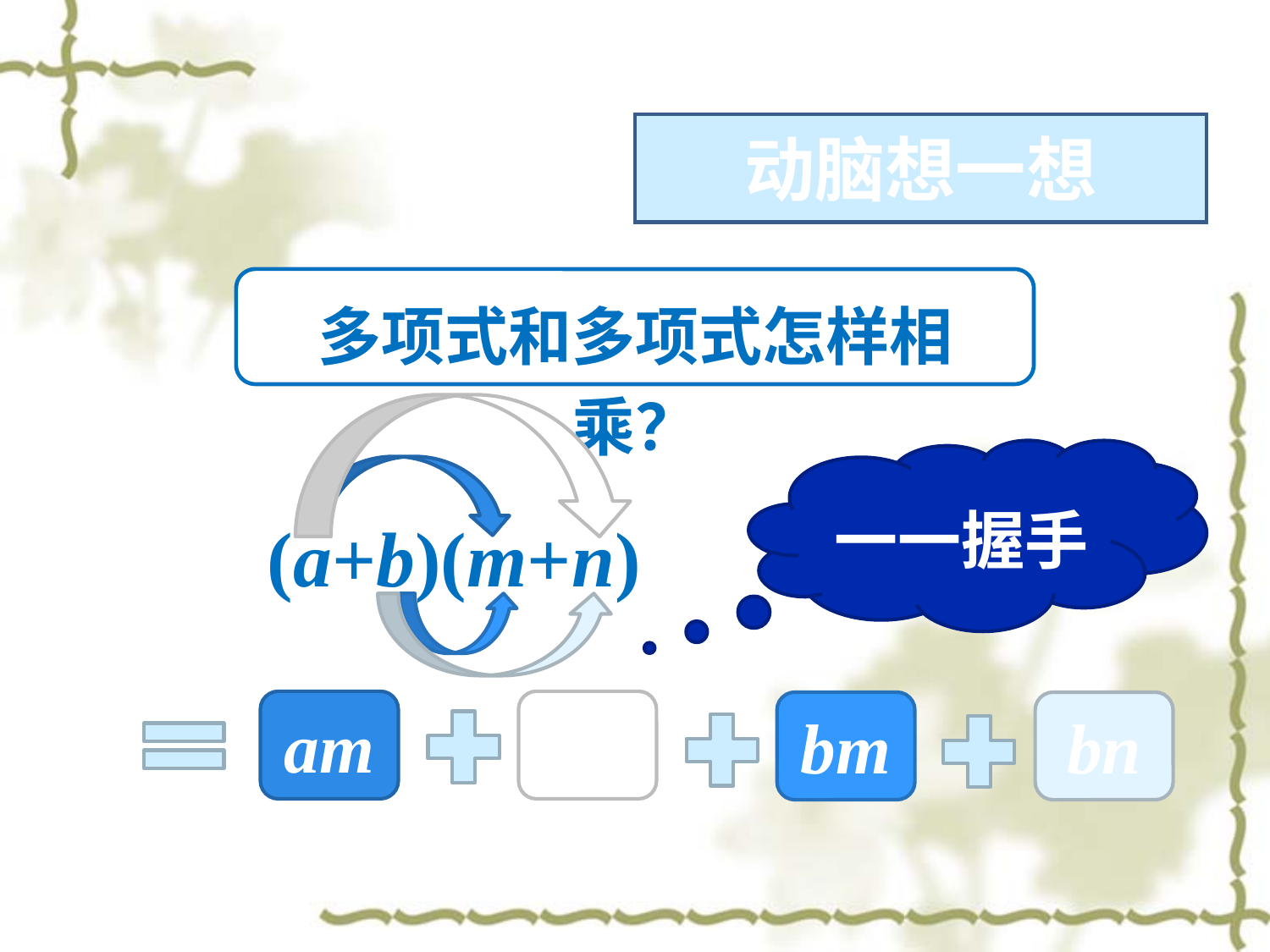

动脑想一想
多项式和多项式怎样相乘？

一一握手

 (a+b)(m+n)

am
an
bm
bn